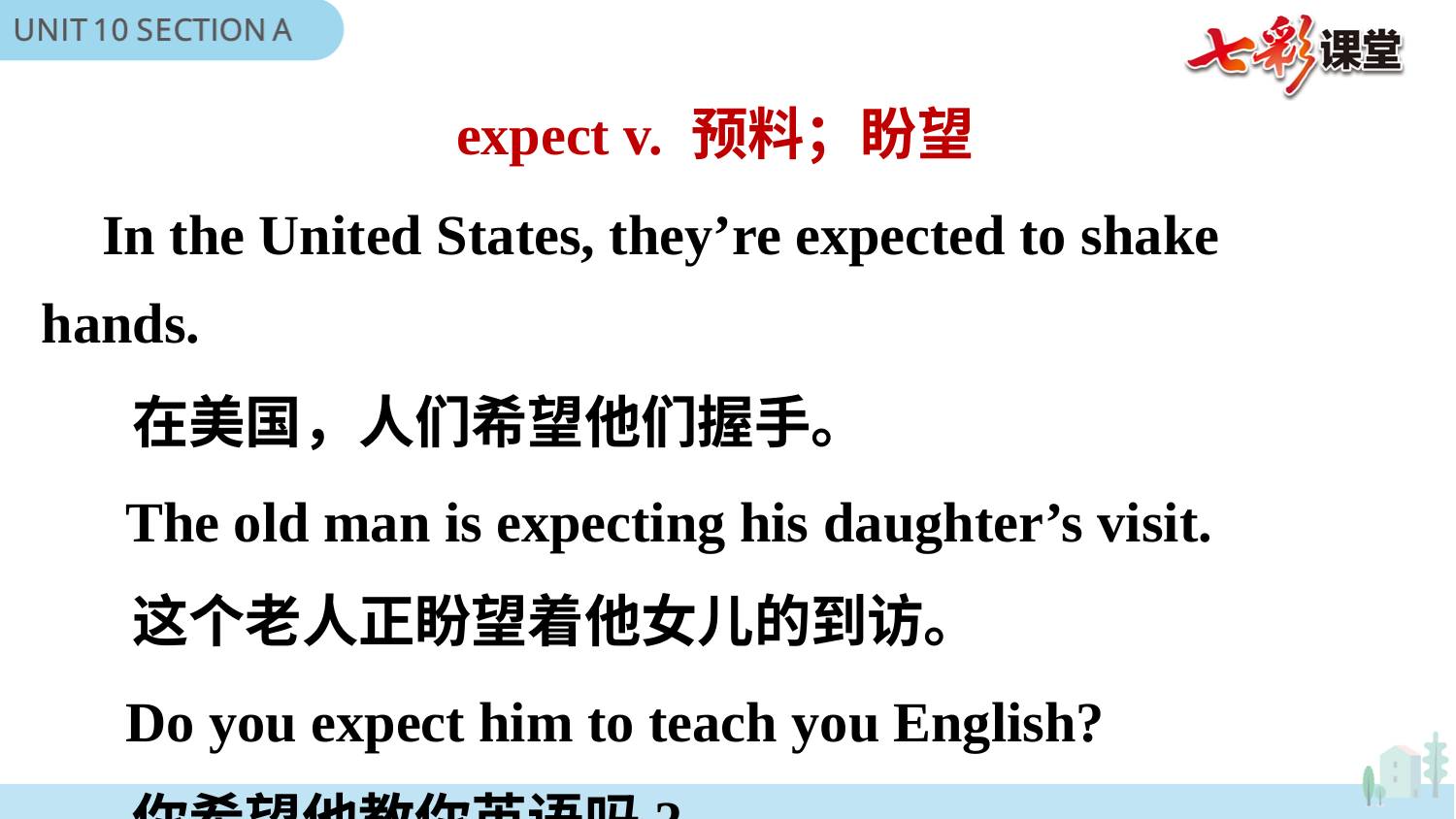

expect v. 预料；盼望
     In the United States, they’re expected to shake hands.
      在美国，人们希望他们握手。
      The old man is expecting his daughter’s visit.
      这个老人正盼望着他女儿的到访。
      Do you expect him to teach you English?
      你希望他教你英语吗?